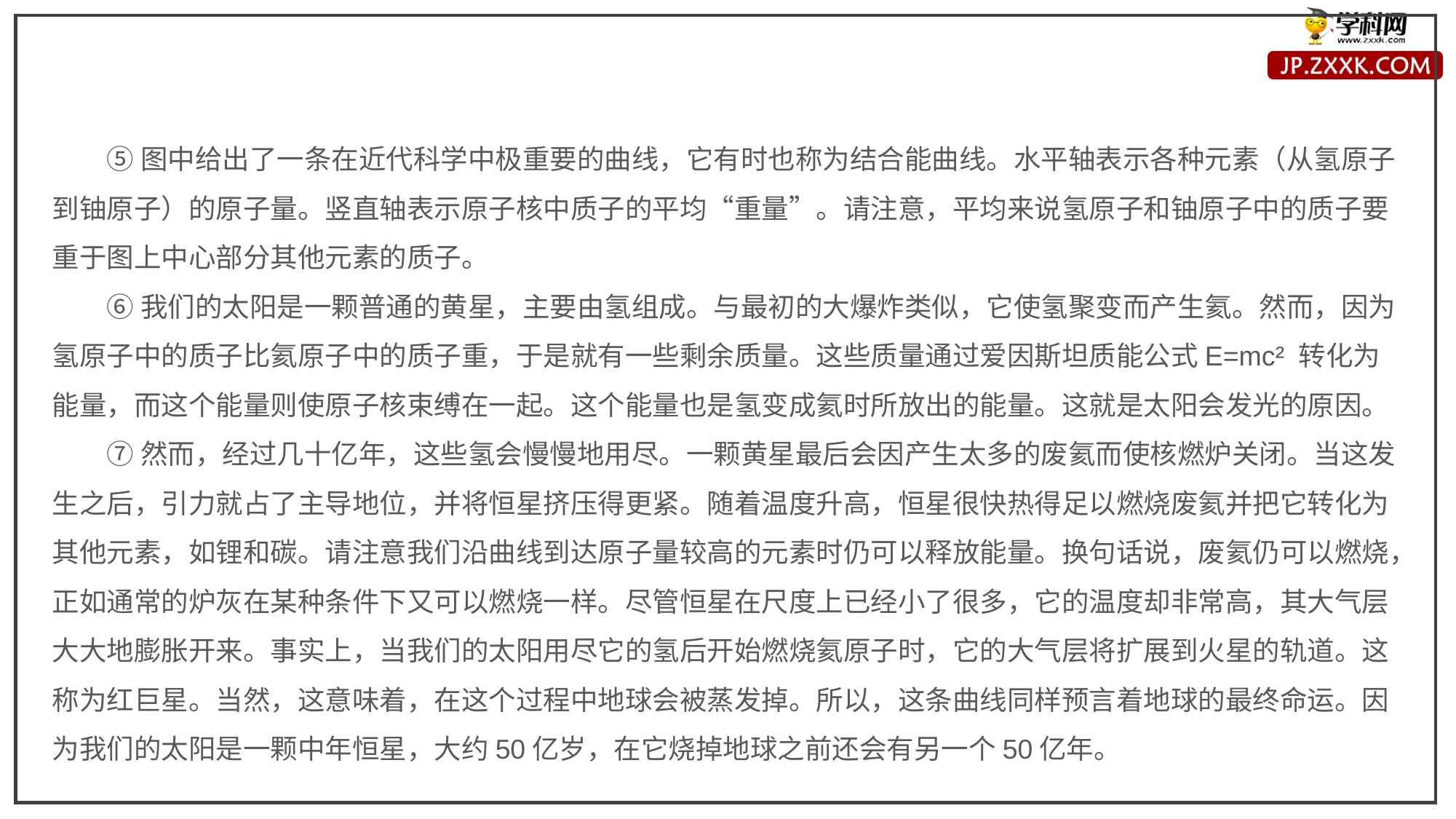

⑤图中给出了一条在近代科学中极重要的曲线，它有时也称为结合能曲线。水平轴表示各种元素（从氢原子到铀原子）的原子量。竖直轴表示原子核中质子的平均“重量”。请注意，平均来说氢原子和铀原子中的质子要重于图上中心部分其他元素的质子。
⑥我们的太阳是一颗普通的黄星，主要由氢组成。与最初的大爆炸类似，它使氢聚变而产生氦。然而，因为氢原子中的质子比氦原子中的质子重，于是就有一些剩余质量。这些质量通过爱因斯坦质能公式E=mc² 转化为能量，而这个能量则使原子核束缚在一起。这个能量也是氢变成氦时所放出的能量。这就是太阳会发光的原因。
⑦然而，经过几十亿年，这些氢会慢慢地用尽。一颗黄星最后会因产生太多的废氦而使核燃炉关闭。当这发生之后，引力就占了主导地位，并将恒星挤压得更紧。随着温度升高，恒星很快热得足以燃烧废氦并把它转化为其他元素，如锂和碳。请注意我们沿曲线到达原子量较高的元素时仍可以释放能量。换句话说，废氦仍可以燃烧，正如通常的炉灰在某种条件下又可以燃烧一样。尽管恒星在尺度上已经小了很多，它的温度却非常高，其大气层大大地膨胀开来。事实上，当我们的太阳用尽它的氢后开始燃烧氦原子时，它的大气层将扩展到火星的轨道。这称为红巨星。当然，这意味着，在这个过程中地球会被蒸发掉。所以，这条曲线同样预言着地球的最终命运。因为我们的太阳是一颗中年恒星，大约50亿岁，在它烧掉地球之前还会有另一个50亿年。